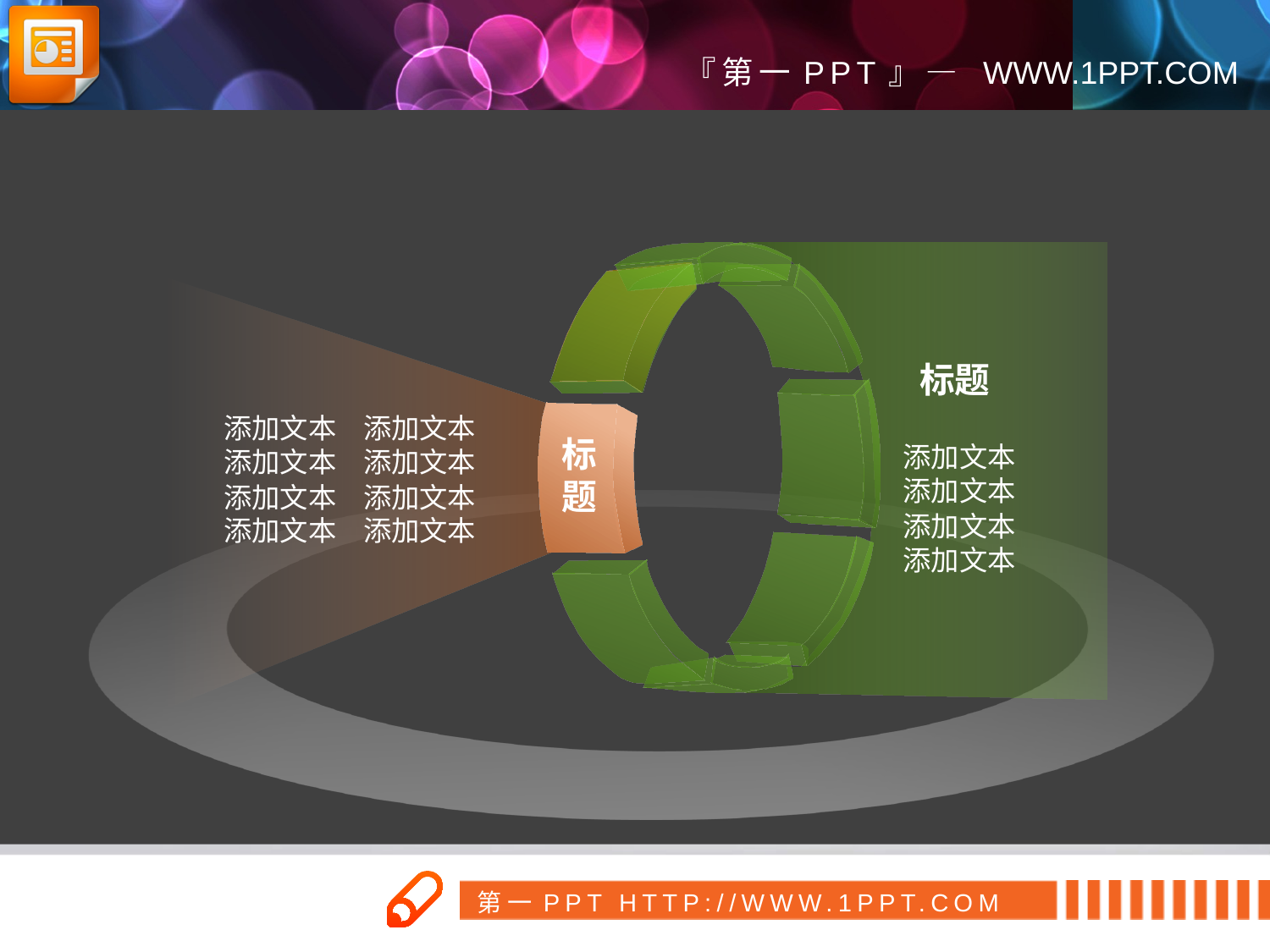

标题
添加文本
添加文本
添加文本
添加文本
标
题
添加文本
添加文本
添加文本
添加文本
添加文本
添加文本
添加文本
添加文本